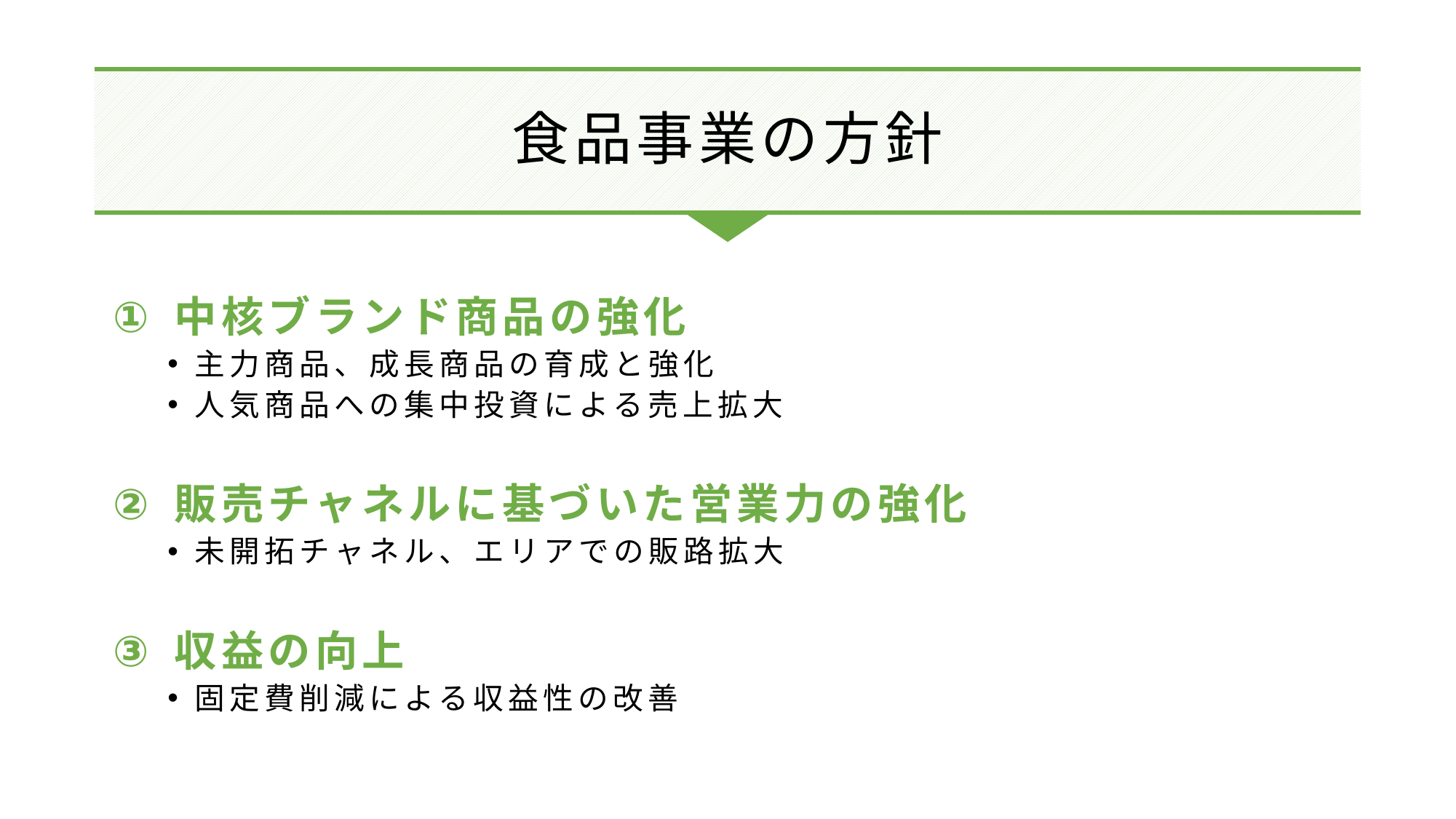

# 食品事業の方針
中核ブランド商品の強化
主力商品、成長商品の育成と強化
人気商品への集中投資による売上拡大
販売チャネルに基づいた営業力の強化
未開拓チャネル、エリアでの販路拡大
収益の向上
固定費削減による収益性の改善